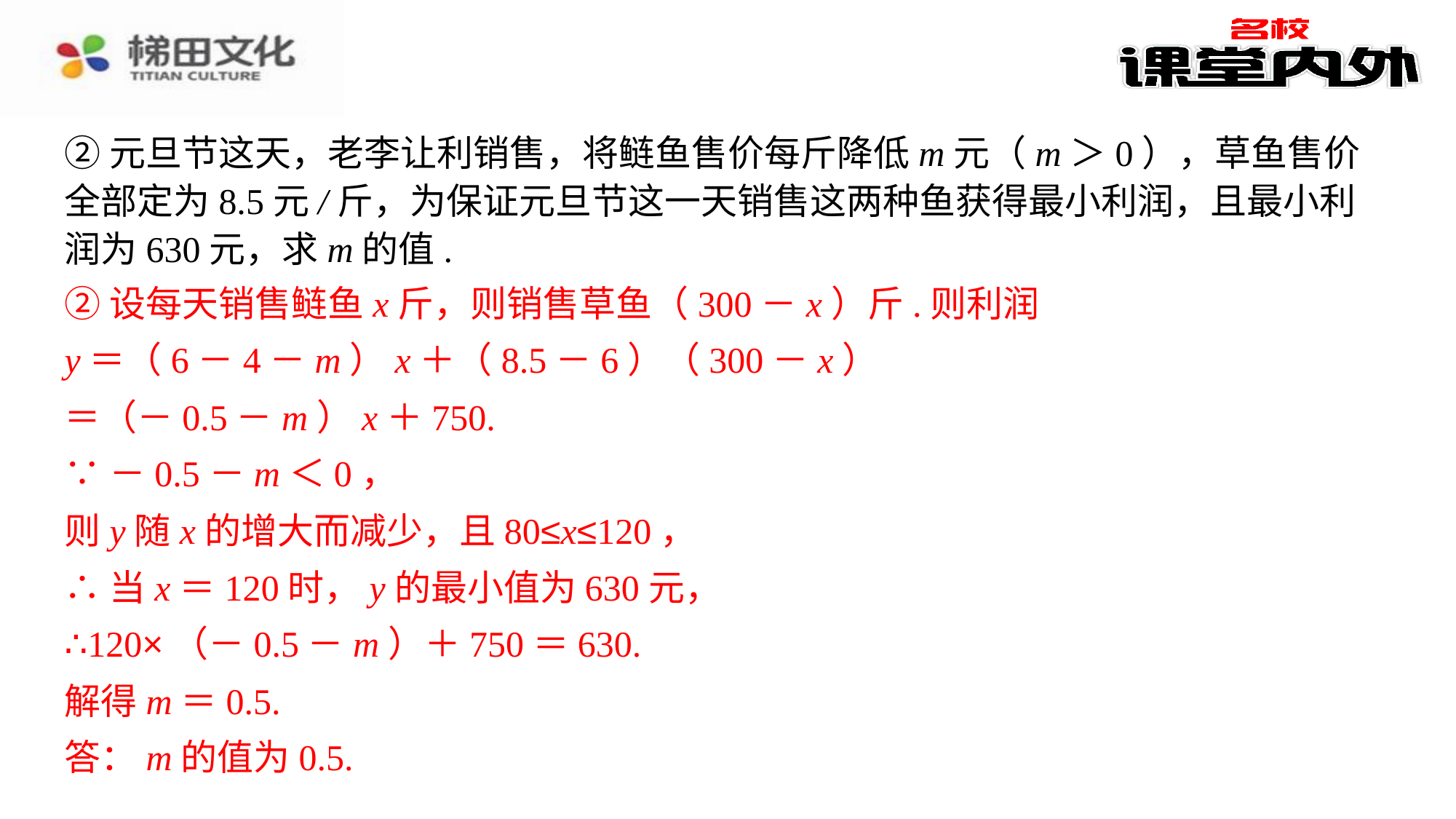

②元旦节这天，老李让利销售，将鲢鱼售价每斤降低m元（m＞0），草鱼售价全部定为8.5元/斤，为保证元旦节这一天销售这两种鱼获得最小利润，且最小利润为630元，求m的值.
②设每天销售鲢鱼x斤，则销售草鱼（300－x）斤.则利润
②设每天销售鲢鱼x斤，则销售草鱼（300－x）斤.则利润⁠
y＝（6－4－m）x＋（8.5－6）（300－x）⁠
＝（－0.5－m）x＋750.⁠
∵－0.5－m＜0，⁠
则y随x的增大而减少，且80≤x≤120，⁠
∴当x＝120时，y的最小值为630元，⁠
∴120×（－0.5－m）＋750＝630.⁠
解得m＝0.5.⁠
答：m的值为0.5.⁠
y＝（6－4－m）x＋（8.5－6）（300－x）
＝（－0.5－m）x＋750.
∵－0.5－m＜0，
则y随x的增大而减少，且80≤x≤120，
∴当x＝120时，y的最小值为630元，
∴120×（－0.5－m）＋750＝630.
解得m＝0.5.
答：m的值为0.5.